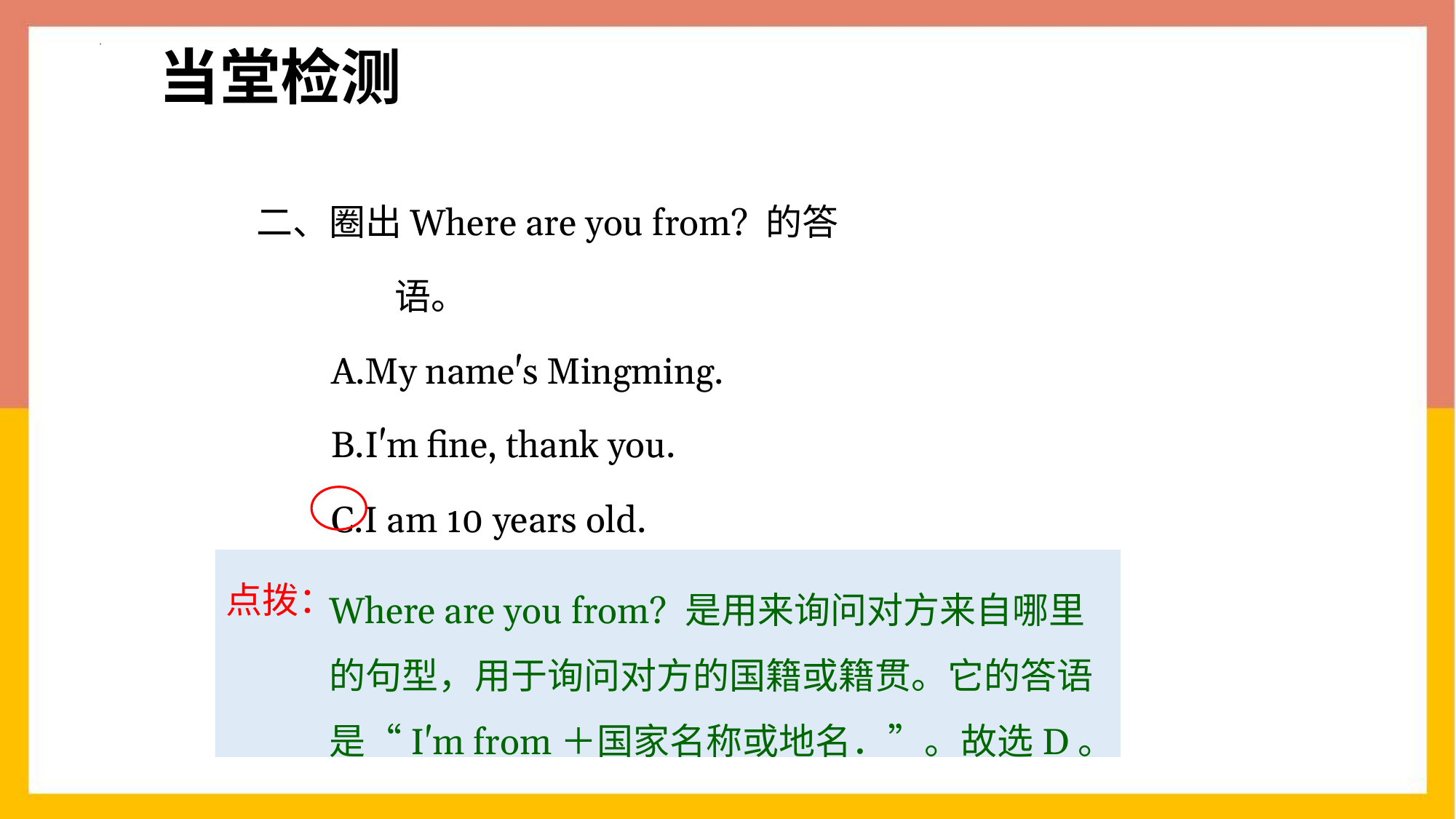

当堂检测
二、圈出Where are you from? 的答语。
A.My name's Mingming.
B.I'm fine, thank you.
C.I am 10 years old.
D.I'm from Canada.

点拨：

Where are you from? 是用来询问对方来自哪里的句型，用于询问对方的国籍或籍贯。它的答语是“I'm from＋国家名称或地名．”。故选D。